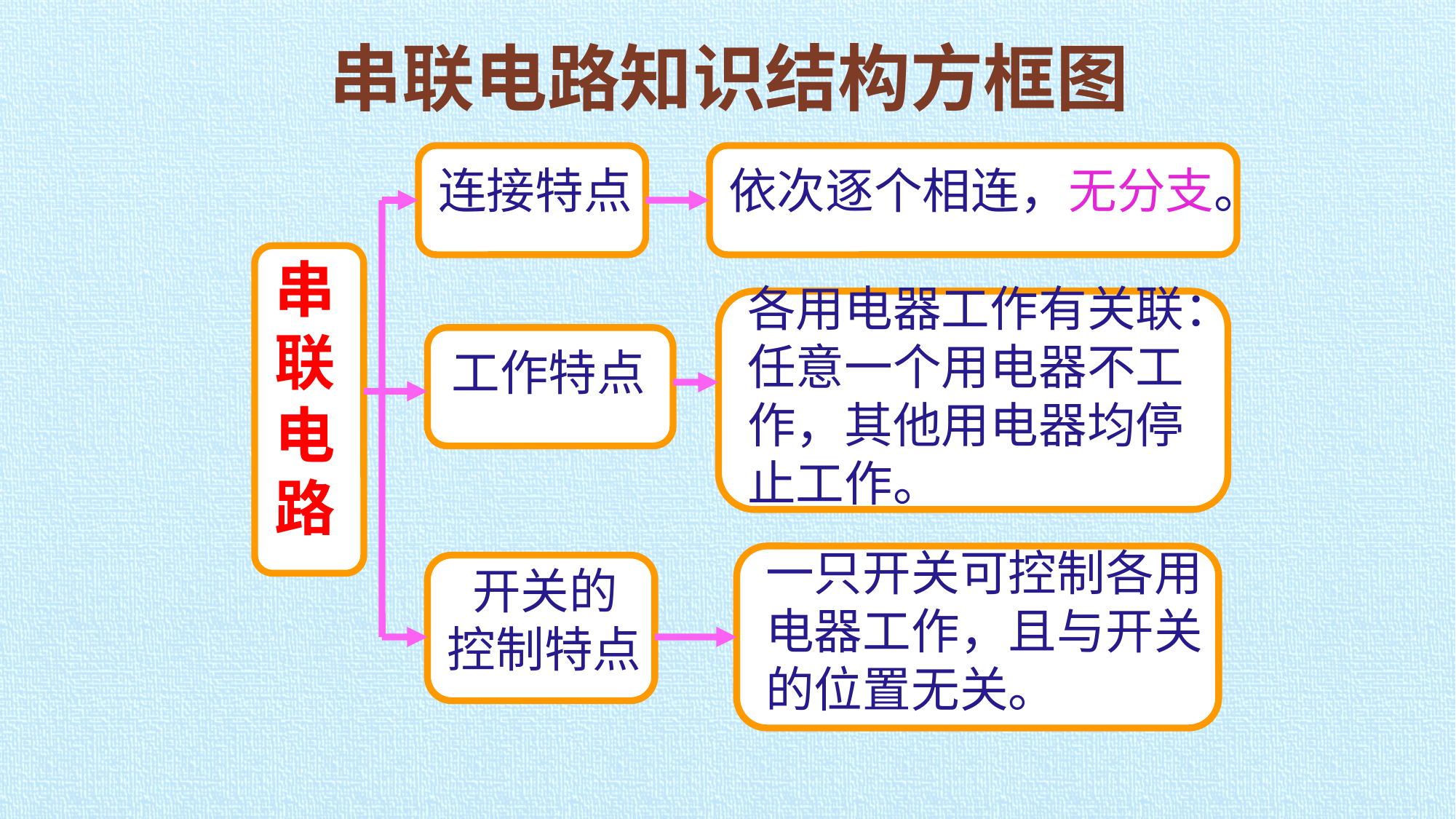

串联电路知识结构方框图

连接特点
依次逐个相连，无分支。
串
联
电
路
各用电器工作有关联：
任意一个用电器不工
作，其他用电器均停
止工作。
工作特点
一只开关可控制各用
电器工作，且与开关
的位置无关。
  开关的控制特点